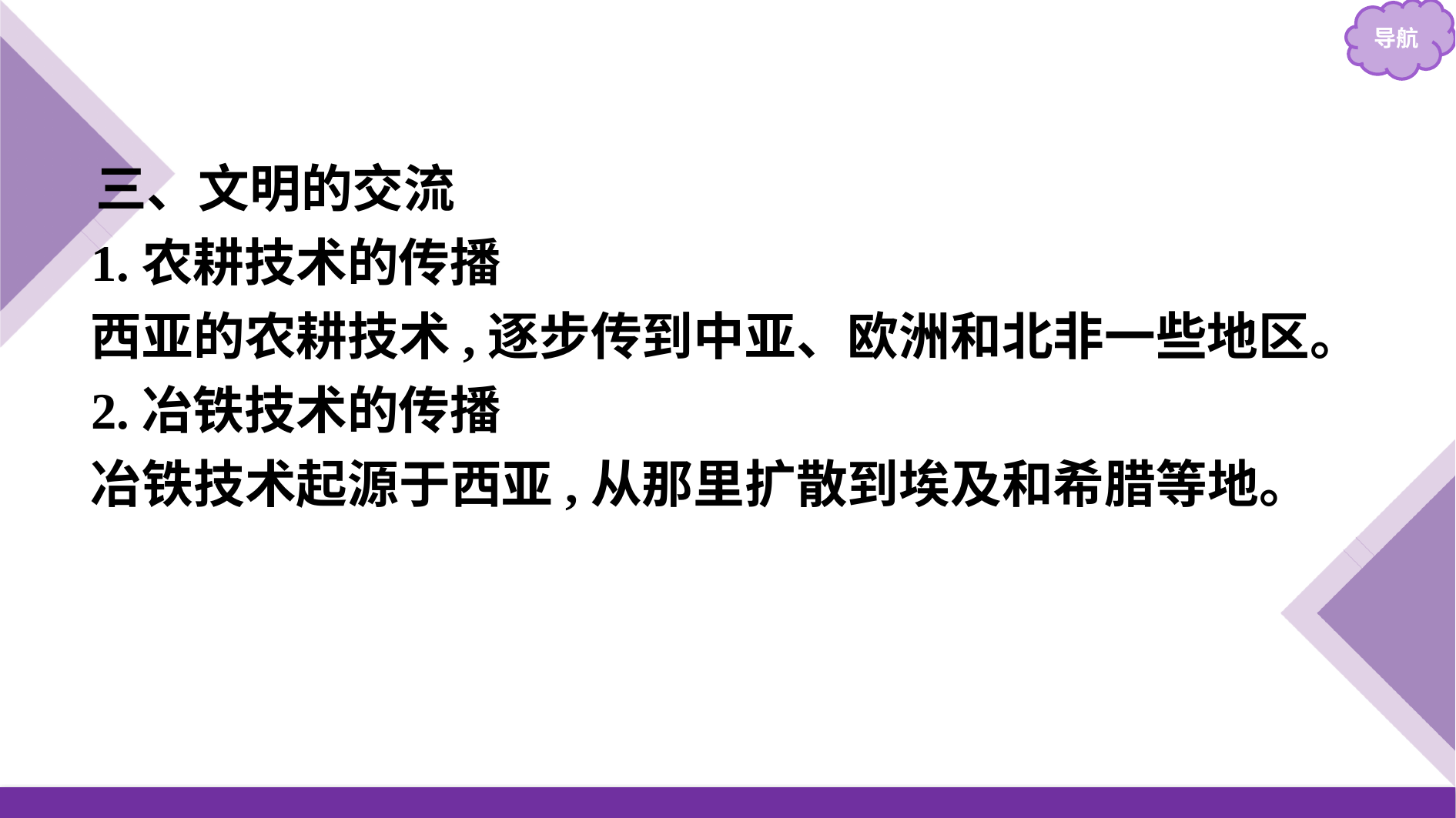

三、文明的交流
1.农耕技术的传播
西亚的农耕技术,逐步传到中亚、欧洲和北非一些地区。
2.冶铁技术的传播
冶铁技术起源于西亚,从那里扩散到埃及和希腊等地。